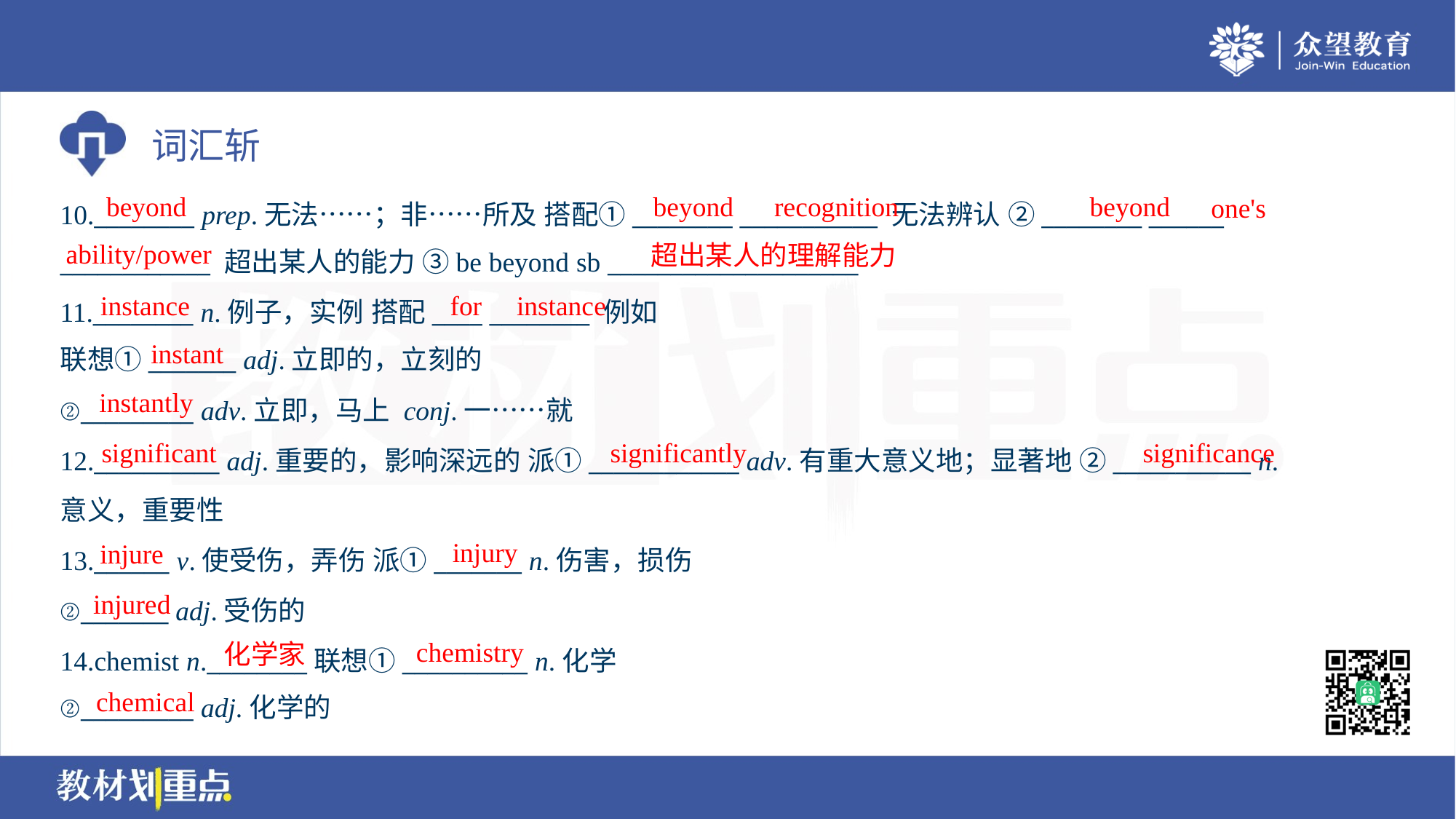

beyond
beyond
recognition
beyond
one's
10.________ prep.无法……；非……所及 搭配①________ ___________ 无法辨认 ②________ ______
____________ 超出某人的能力 ③be beyond sb ____________________
ability/power
超出某人的理解能力
instance
for
instance
11.________ n.例子，实例 搭配____ ________ 例如
联想①_______ adj.立即的，立刻的
instant
instantly
②_________ adv.立即，马上 conj.一……就
12.__________ adj.重要的，影响深远的 派①____________ adv.有重大意义地；显著地 ②___________ n.
意义，重要性
13.______ v.使受伤，弄伤 派①_______ n.伤害，损伤
②_______ adj.受伤的
14.chemist n.________联想①__________ n.化学
②_________ adj.化学的
significant
significantly
significance
injury
injure
injured
chemistry
化学家
chemical